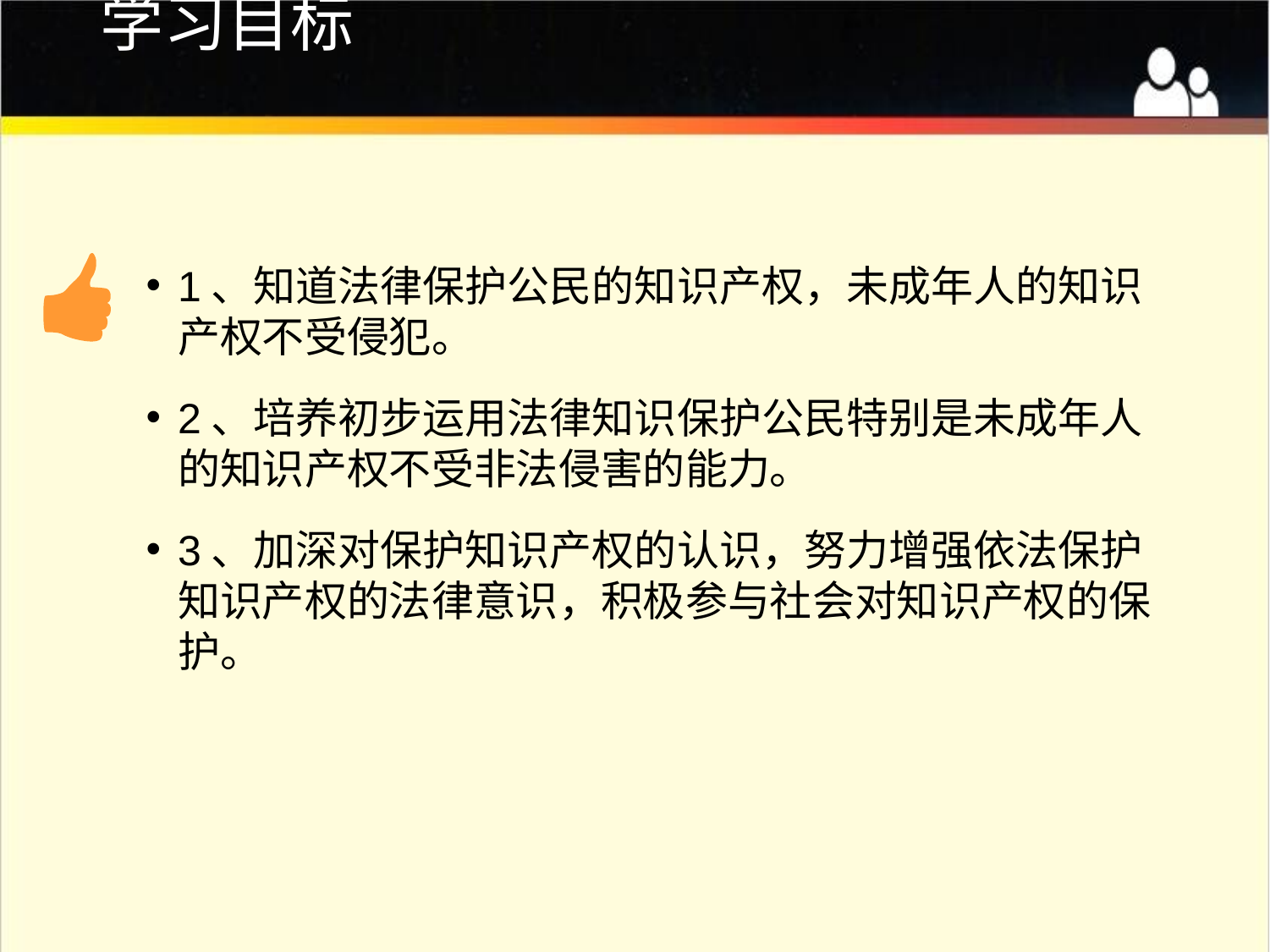

# 学习目标

1、知道法律保护公民的知识产权，未成年人的知识产权不受侵犯。
2、培养初步运用法律知识保护公民特别是未成年人的知识产权不受非法侵害的能力。
3、加深对保护知识产权的认识，努力增强依法保护知识产权的法律意识，积极参与社会对知识产权的保护。